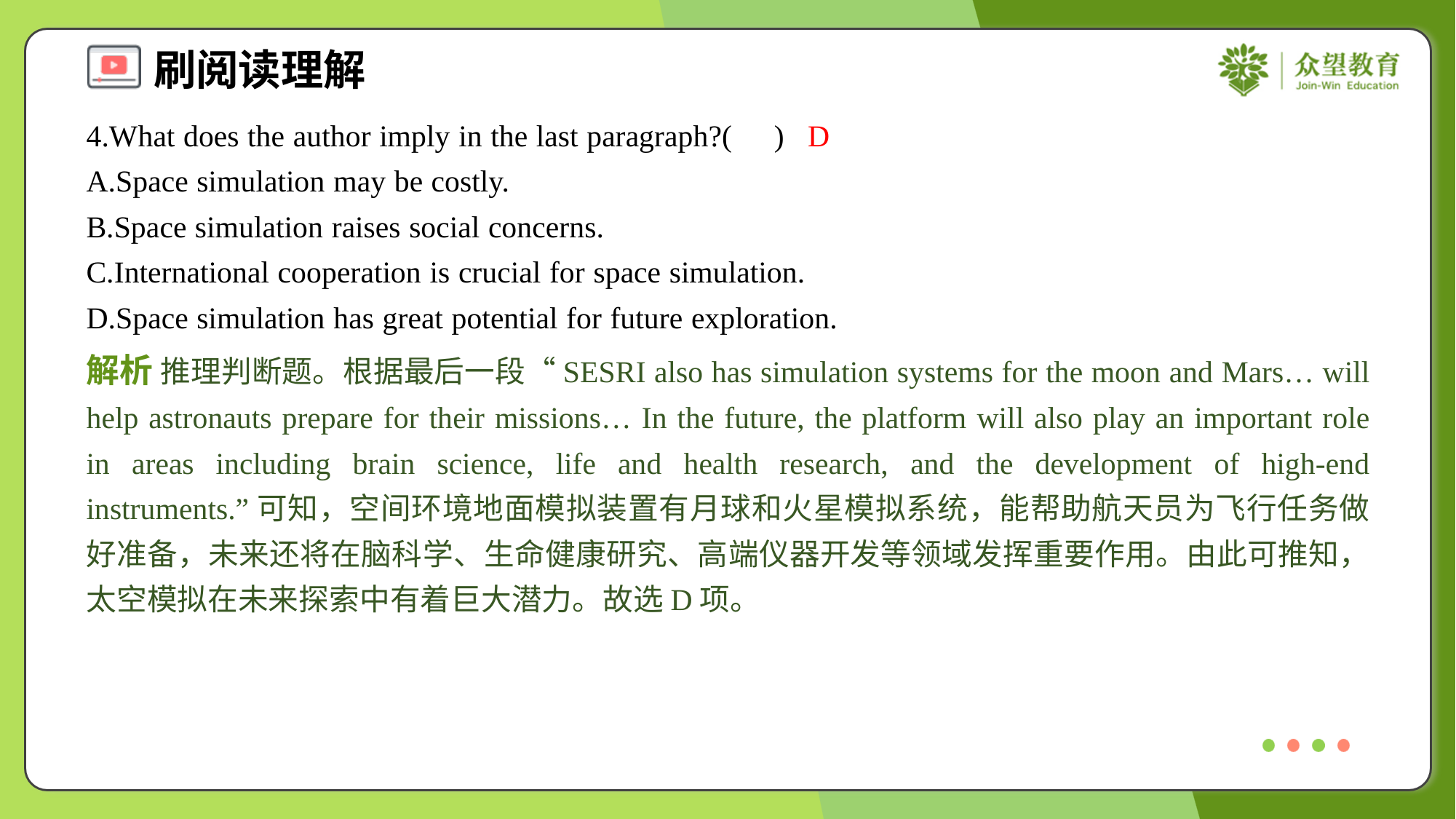

4.What does the author imply in the last paragraph?(     )
D
A.Space simulation may be costly.
B.Space simulation raises social concerns.
C.International cooperation is crucial for space simulation.
D.Space simulation has great potential for future exploration.
解析 推理判断题。根据最后一段“SESRI also has simulation systems for the moon and Mars… will help astronauts prepare for their missions… In the future, the platform will also play an important role in areas including brain science, life and health research, and the development of high-end instruments.”可知，空间环境地面模拟装置有月球和火星模拟系统，能帮助航天员为飞行任务做好准备，未来还将在脑科学、生命健康研究、高端仪器开发等领域发挥重要作用。由此可推知，太空模拟在未来探索中有着巨大潜力。故选D项。